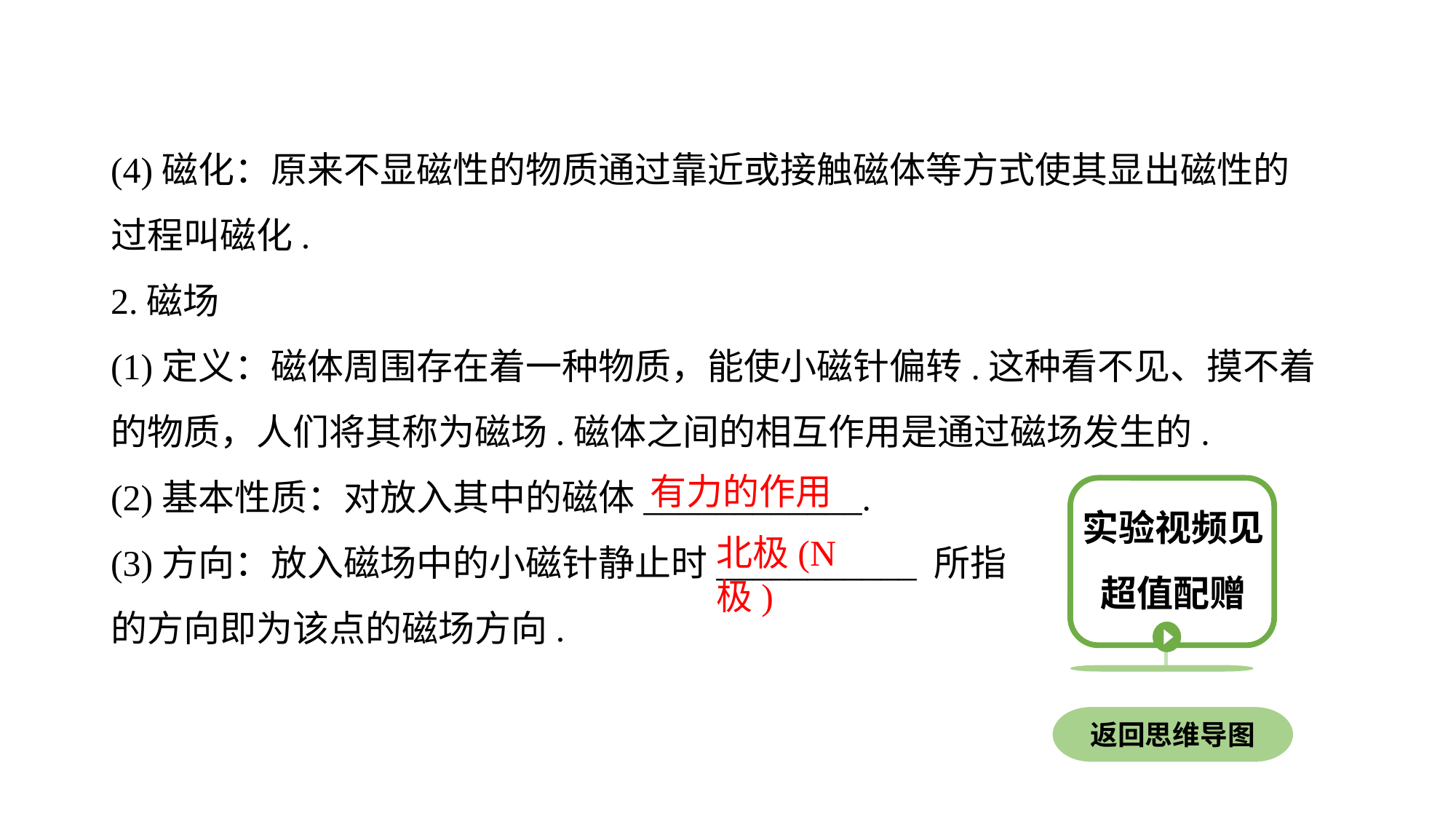

(4)磁化：原来不显磁性的物质通过靠近或接触磁体等方式使其显出磁性的过程叫磁化.
2.磁场
(1)定义：磁体周围存在着一种物质，能使小磁针偏转.这种看不见、摸不着的物质，人们将其称为磁场.磁体之间的相互作用是通过磁场发生的.
(2)基本性质：对放入其中的磁体____________.
(3)方向：放入磁场中的小磁针静止时___________ 所指
的方向即为该点的磁场方向.
有力的作用
实验视频见超值配赠

北极(N极)
返回思维导图